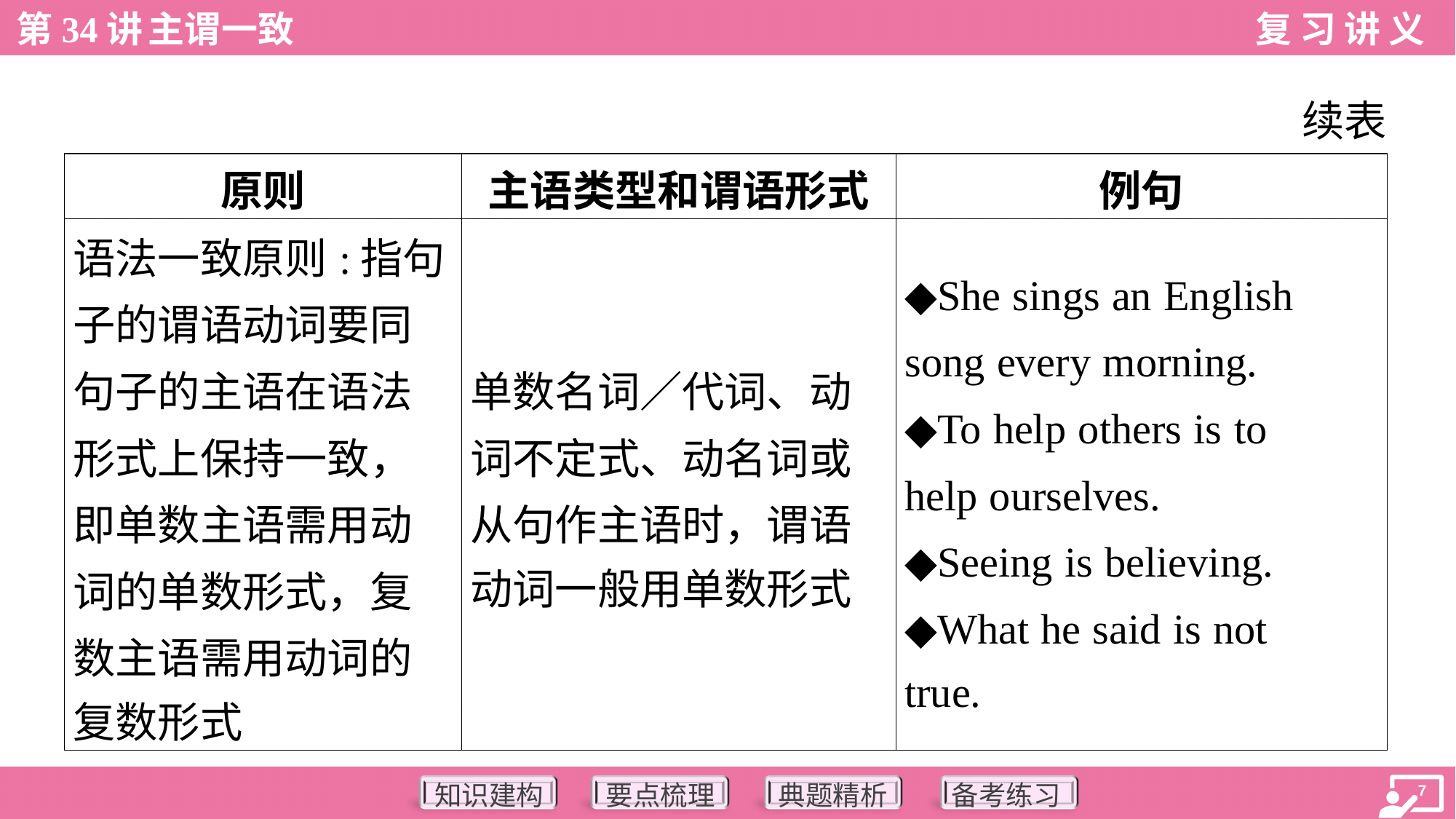

续表
| 原则 | 主语类型和谓语形式 | 例句 |
| --- | --- | --- |
| 语法一致原则:指句 子的谓语动词要同 句子的主语在语法 形式上保持一致， 即单数主语需用动 词的单数形式，复 数主语需用动词的 复数形式 | 单数名词／代词、动 词不定式、动名词或 从句作主语时，谓语 动词一般用单数形式 | ◆She sings an English song every morning. ◆To help others is to help ourselves. ◆Seeing is believing. ◆What he said is not true. |